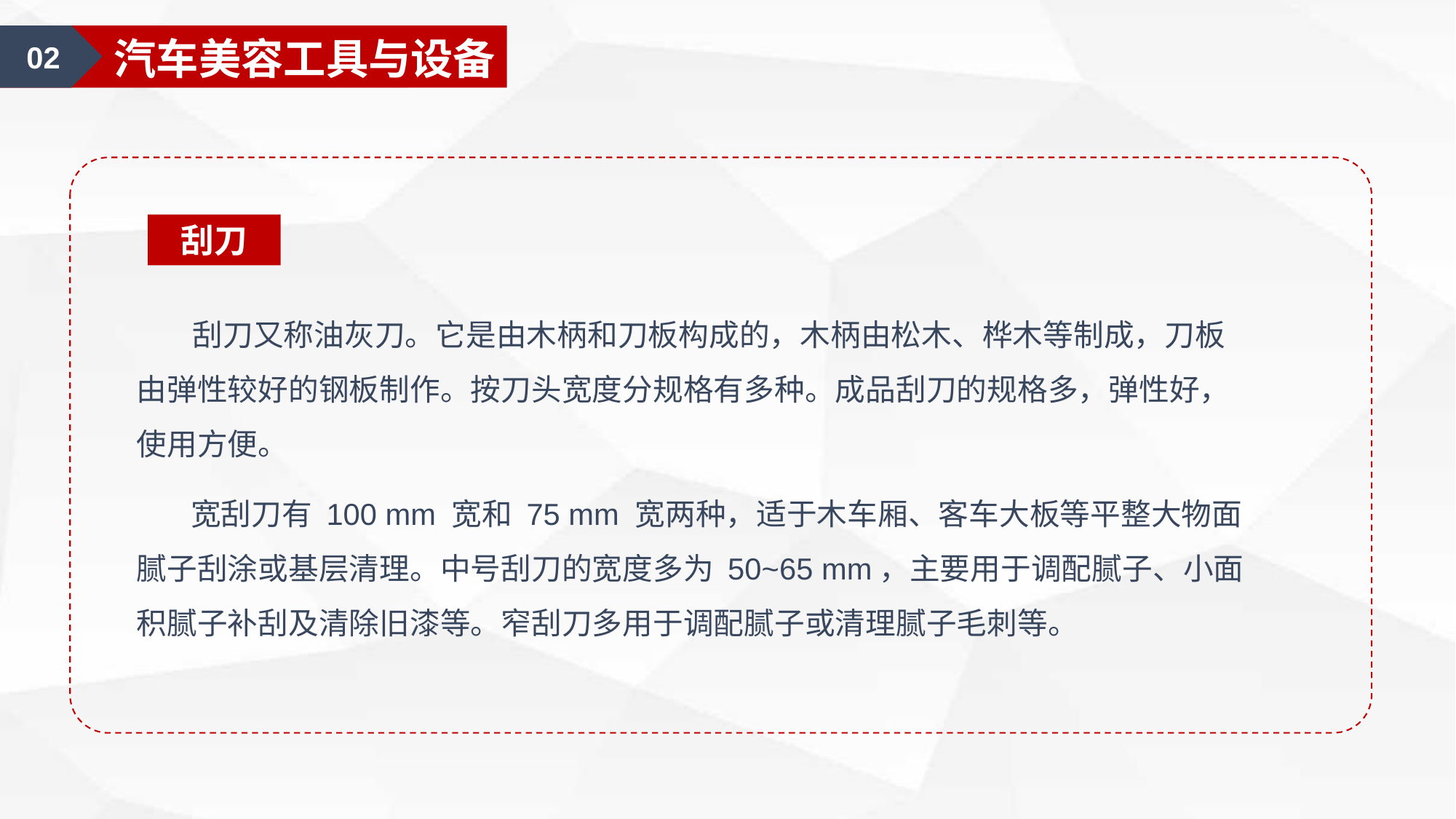

01
汽车美容认知

02
汽车美容工具与设备

刮刀
        刮刀又称油灰刀。它是由木柄和刀板构成的，木柄由松木、桦木等制成，刀板由弹性较好的钢板制作。按刀头宽度分规格有多种。成品刮刀的规格多，弹性好，使用方便。
       宽刮刀有 100 mm 宽和 75 mm 宽两种，适于木车厢、客车大板等平整大物面腻子刮涂或基层清理。中号刮刀的宽度多为 50~65 mm，主要用于调配腻子、小面积腻子补刮及清除旧漆等。窄刮刀多用于调配腻子或清理腻子毛刺等。